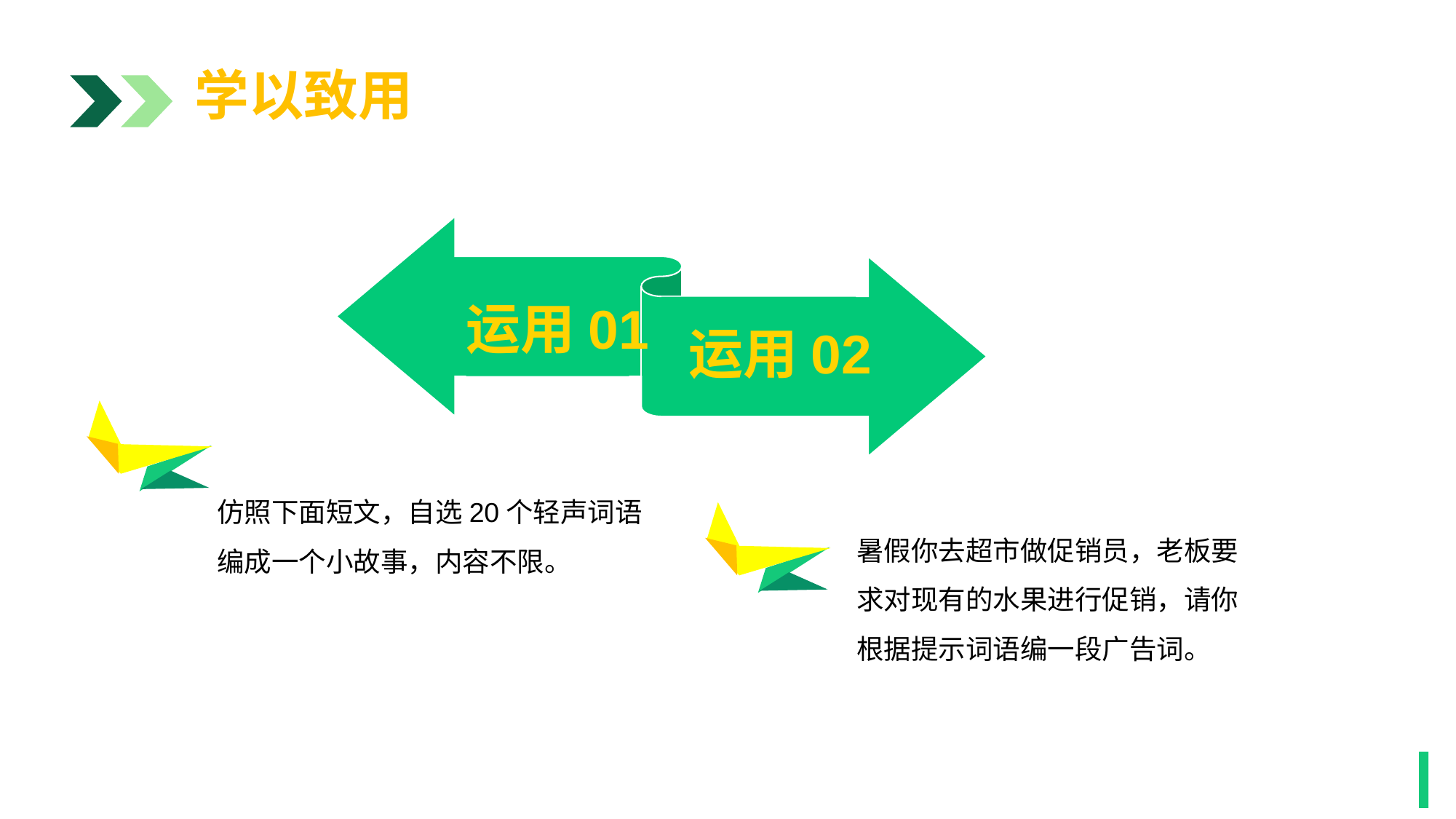

学以致用

运用01
运用02
1

仿照下面短文，自选20个轻声词语编成一个小故事，内容不限。

暑假你去超市做促销员，老板要求对现有的水果进行促销，请你根据提示词语编一段广告词。

1
9